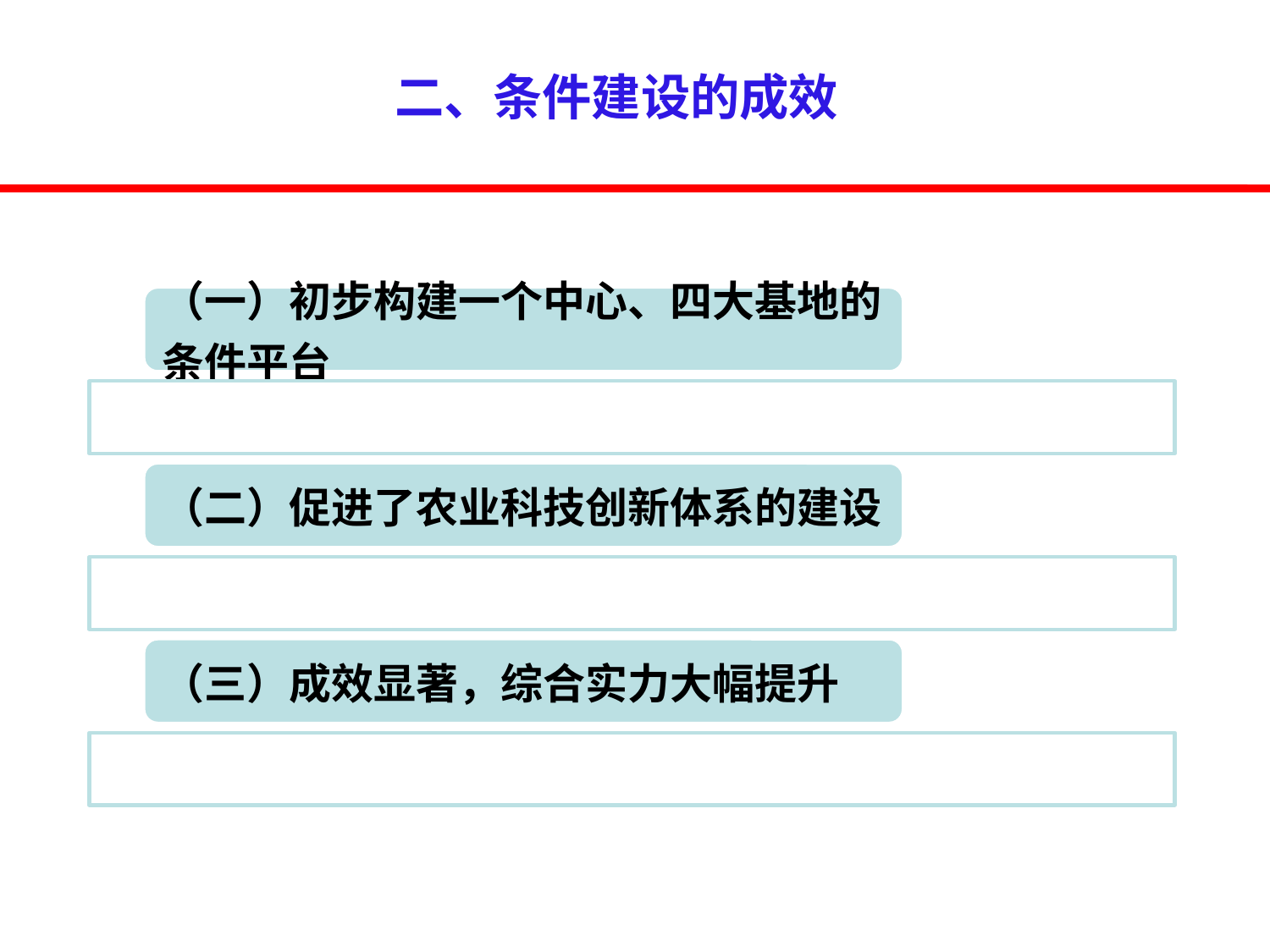

二、条件建设的成效

（一）初步构建一个中心、四大基地的条件平台
（二）促进了农业科技创新体系的建设
（三）成效显著，综合实力大幅提升